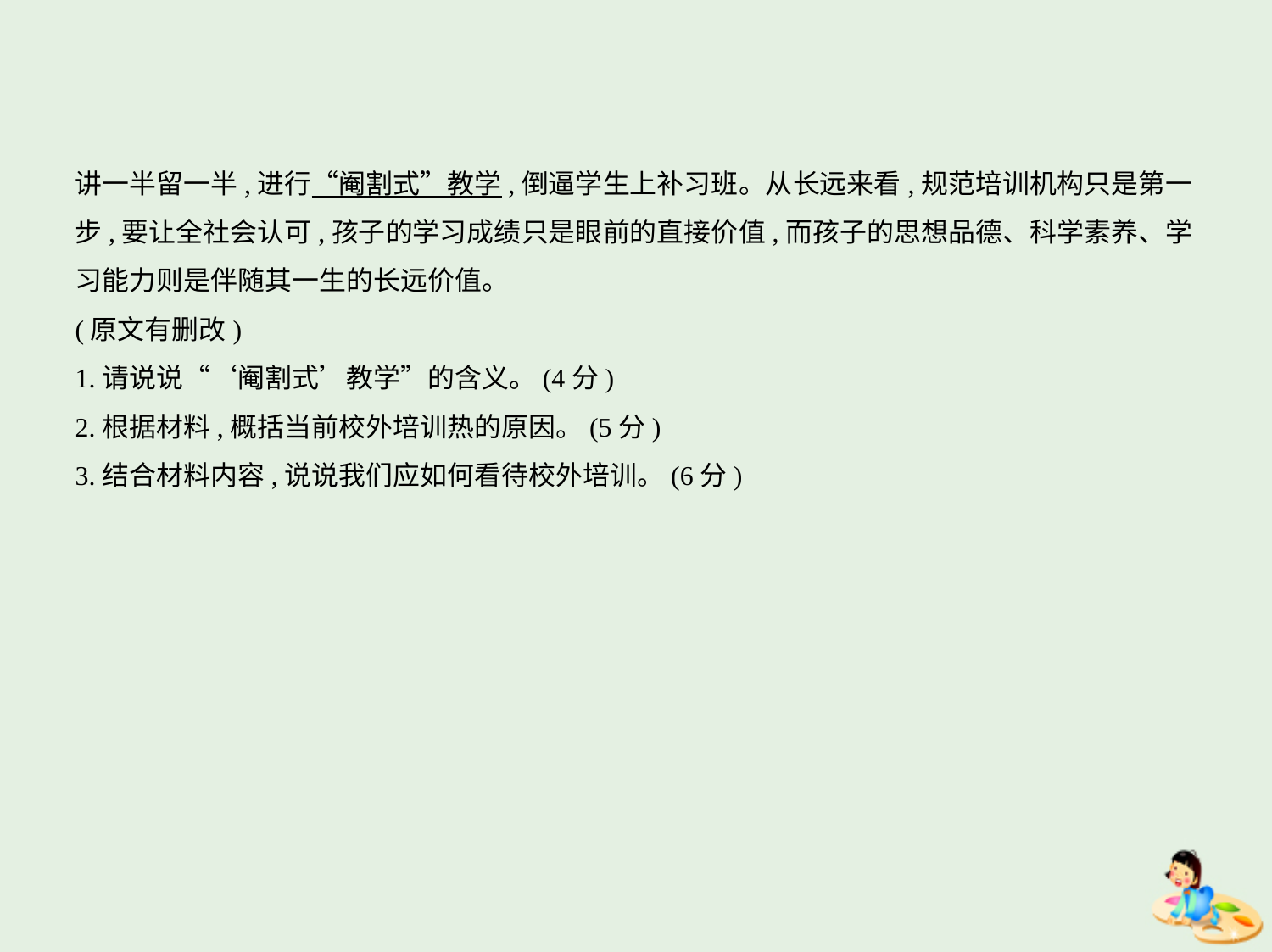

讲一半留一半,进行“阉割式”教学,倒逼学生上补习班。从长远来看,规范培训机构只是第一
步,要让全社会认可,孩子的学习成绩只是眼前的直接价值,而孩子的思想品德、科学素养、学
习能力则是伴随其一生的长远价值。
(原文有删改)
1.请说说“‘阉割式’教学”的含义。(4分)
2.根据材料,概括当前校外培训热的原因。(5分)
3.结合材料内容,说说我们应如何看待校外培训。(6分)